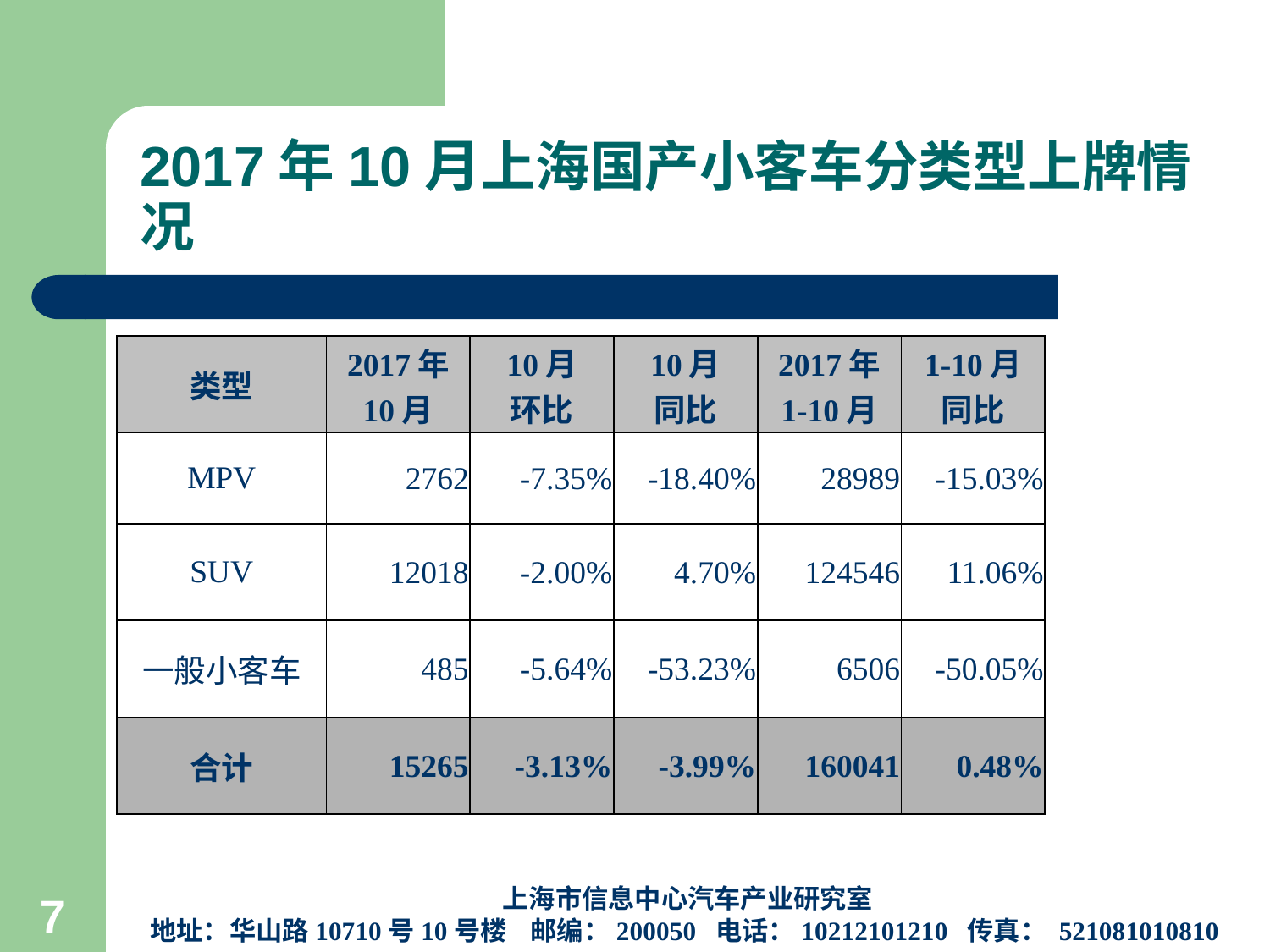

# 2017年10月上海国产小客车分类型上牌情况
| 类型 | 2017年 10月 | 10月 环比 | 10月 同比 | 2017年 1-10月 | 1-10月 同比 |
| --- | --- | --- | --- | --- | --- |
| MPV | 2762 | -7.35% | -18.40% | 28989 | -15.03% |
| SUV | 12018 | -2.00% | 4.70% | 124546 | 11.06% |
| 一般小客车 | 485 | -5.64% | -53.23% | 6506 | -50.05% |
| 合计 | 15265 | -3.13% | -3.99% | 160041 | 0.48% |
上海市信息中心汽车产业研究室
地址：华山路10710号10号楼    邮编：200050  电话：10212101210  传真： 521081010810
7